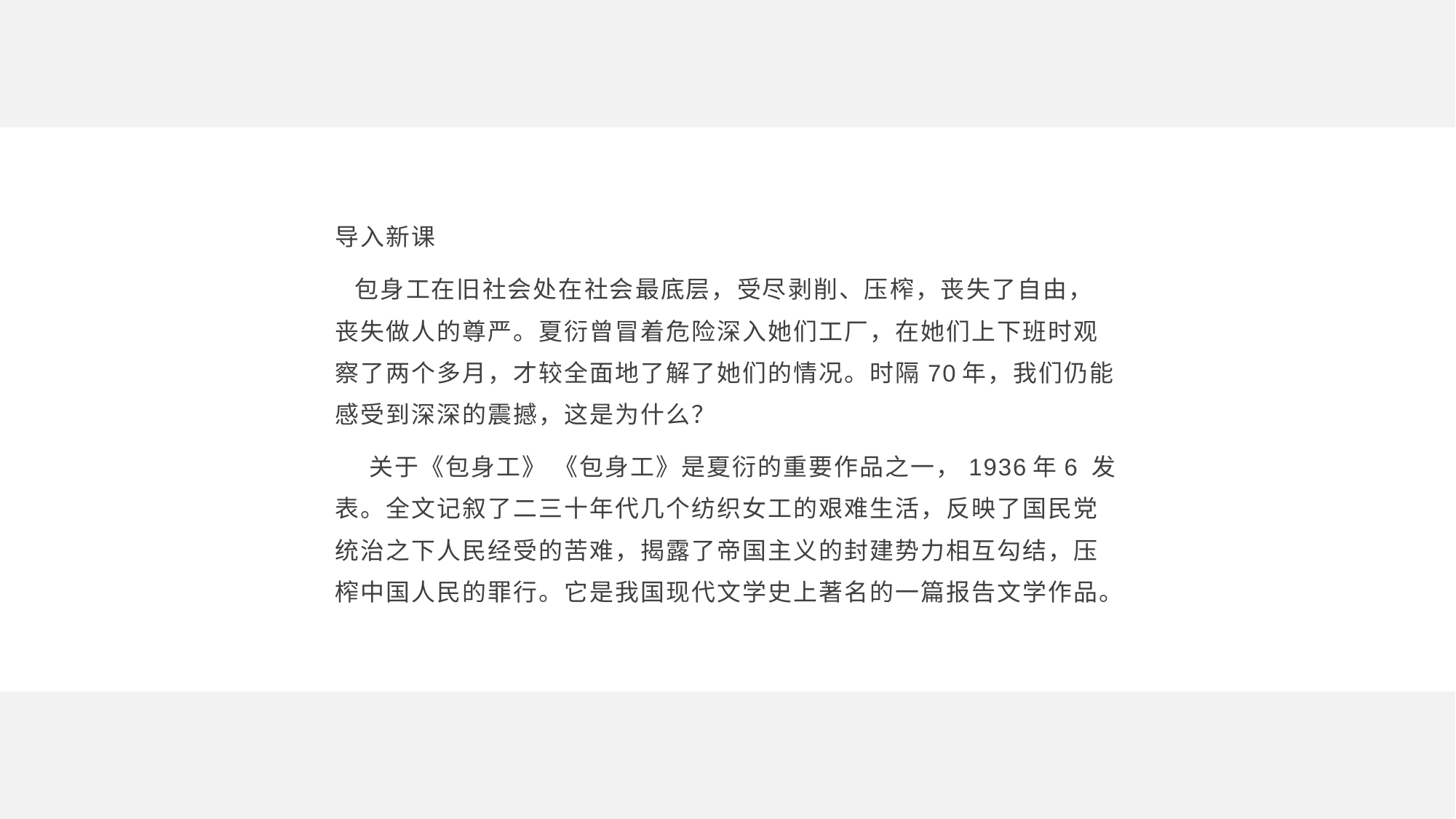

导入新课
  包身工在旧社会处在社会最底层，受尽剥削、压榨，丧失了自由，丧失做人的尊严。夏衍曾冒着危险深入她们工厂，在她们上下班时观察了两个多月，才较全面地了解了她们的情况。时隔70年，我们仍能感受到深深的震撼，这是为什么？
    关于《包身工》 《包身工》是夏衍的重要作品之一，1936年6 发表。全文记叙了二三十年代几个纺织女工的艰难生活，反映了国民党统治之下人民经受的苦难，揭露了帝国主义的封建势力相互勾结，压榨中国人民的罪行。它是我国现代文学史上著名的一篇报告文学作品。